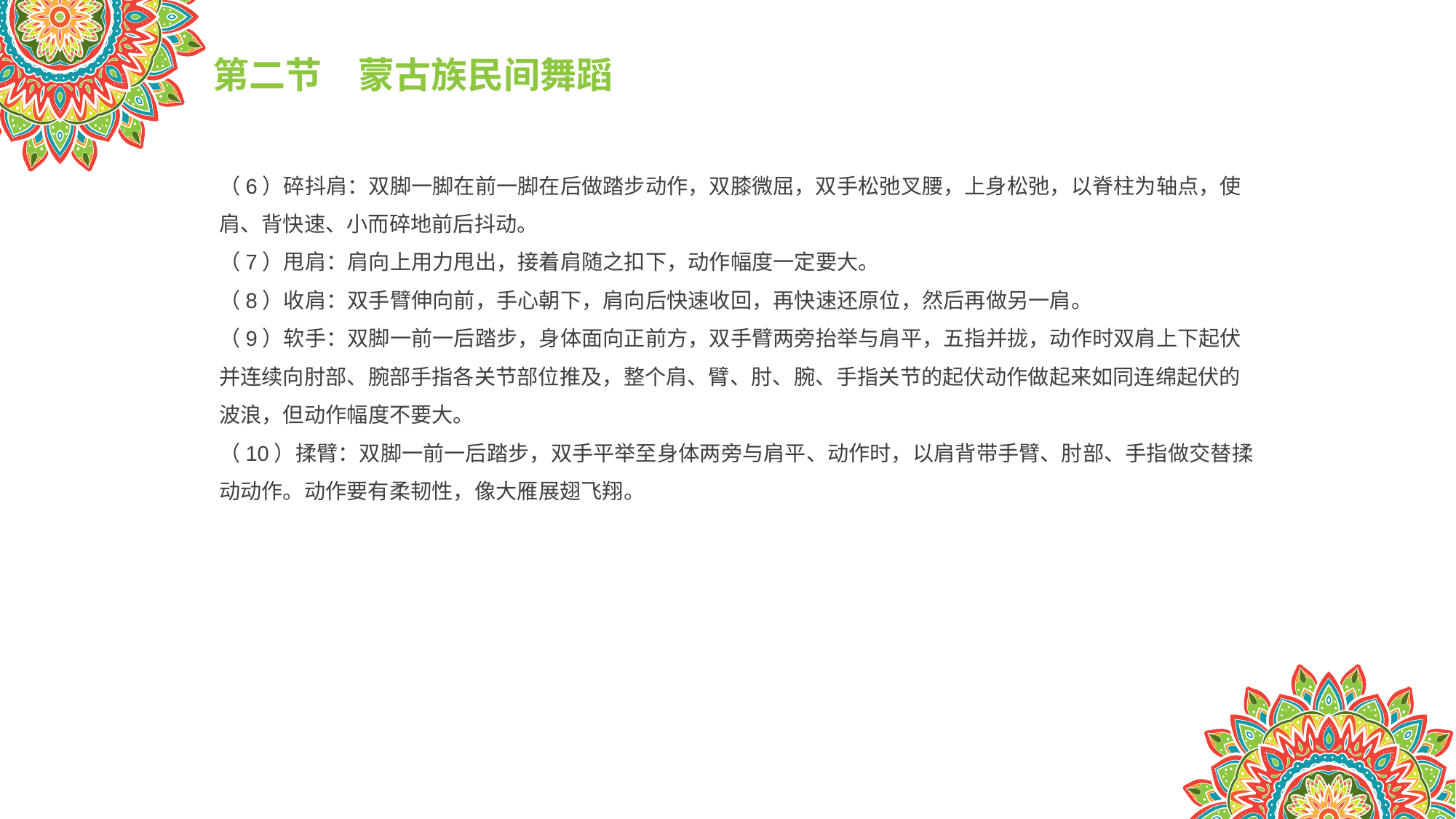

第二节　蒙古族民间舞蹈
（6）碎抖肩：双脚一脚在前一脚在后做踏步动作，双膝微屈，双手松弛叉腰，上身松弛，以脊柱为轴点，使肩、背快速、小而碎地前后抖动。
（7）甩肩：肩向上用力甩出，接着肩随之扣下，动作幅度一定要大。
（8）收肩：双手臂伸向前，手心朝下，肩向后快速收回，再快速还原位，然后再做另一肩。
（9）软手：双脚一前一后踏步，身体面向正前方，双手臂两旁抬举与肩平，五指并拢，动作时双肩上下起伏并连续向肘部、腕部手指各关节部位推及，整个肩、臂、肘、腕、手指关节的起伏动作做起来如同连绵起伏的波浪，但动作幅度不要大。
（10）揉臂：双脚一前一后踏步，双手平举至身体两旁与肩平、动作时，以肩背带手臂、肘部、手指做交替揉动动作。动作要有柔韧性，像大雁展翅飞翔。